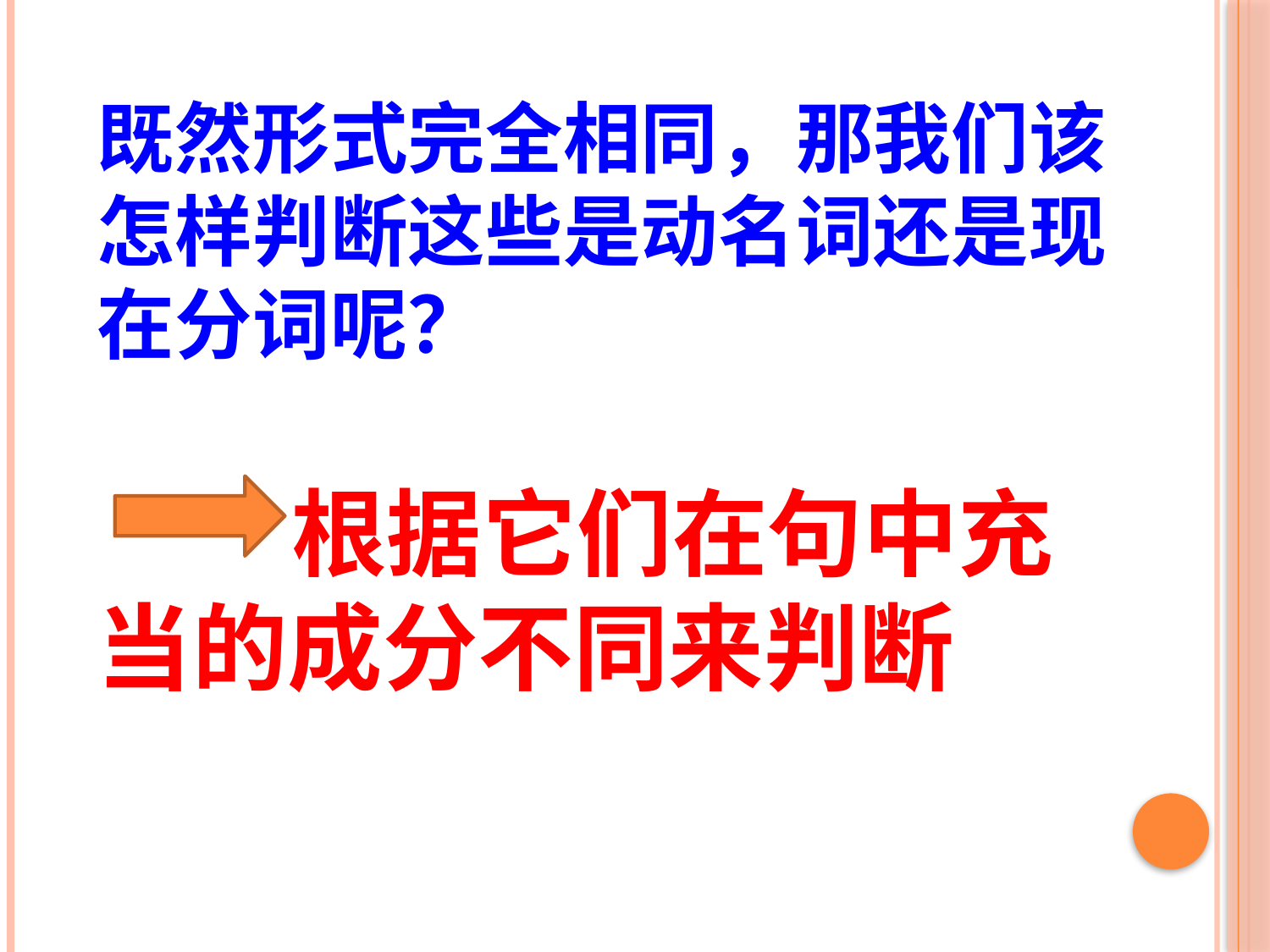

# 既然形式完全相同，那我们该怎样判断这些是动名词还是现在分词呢？

        根据它们在句中充当的成分不同来判断